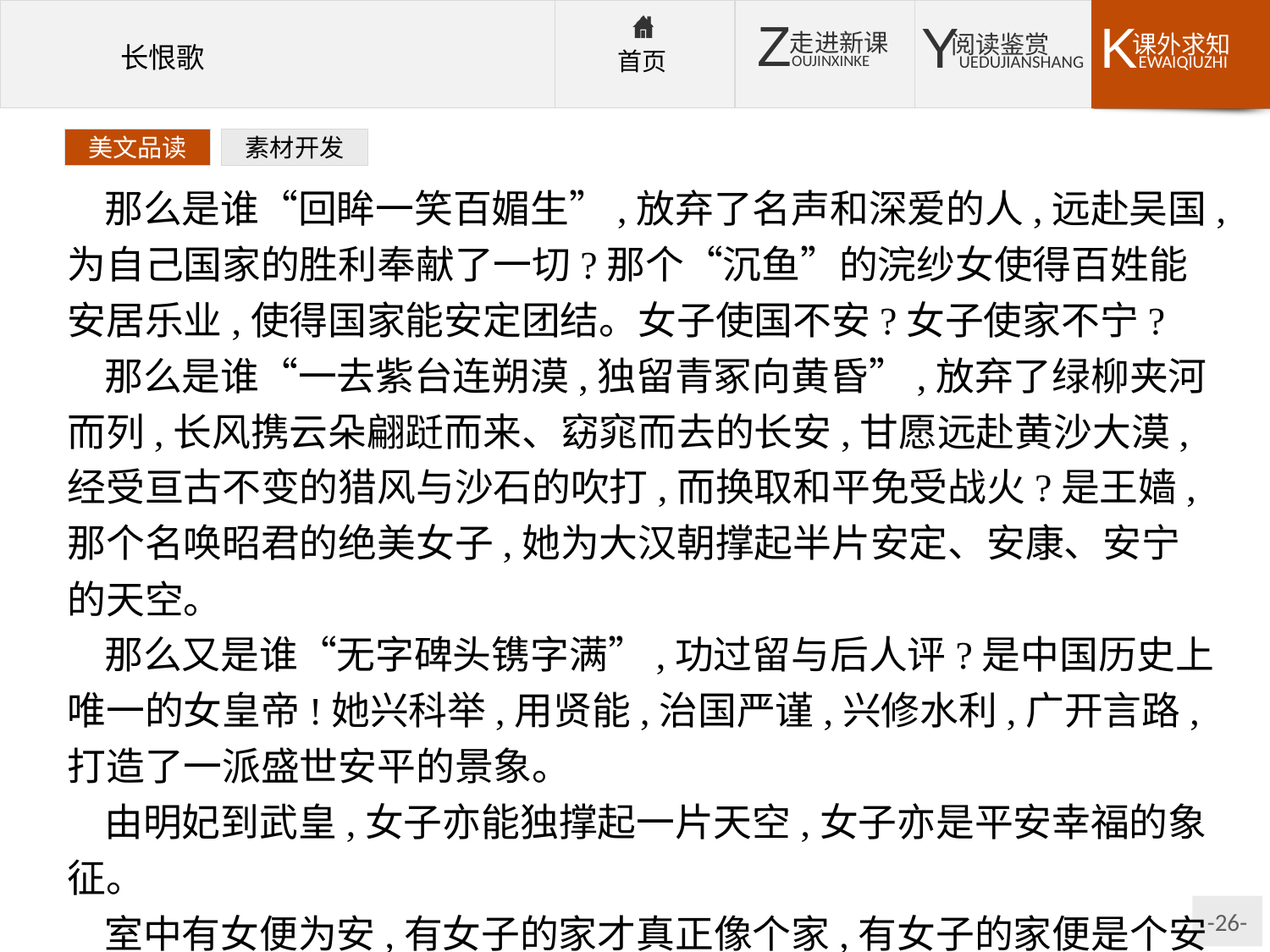

美文品读
素材开发
那么是谁“回眸一笑百媚生”,放弃了名声和深爱的人,远赴吴国,为自己国家的胜利奉献了一切?那个“沉鱼”的浣纱女使得百姓能安居乐业,使得国家能安定团结。女子使国不安?女子使家不宁?
那么是谁“一去紫台连朔漠,独留青冢向黄昏”,放弃了绿柳夹河而列,长风携云朵翩跹而来、窈窕而去的长安,甘愿远赴黄沙大漠,经受亘古不变的猎风与沙石的吹打,而换取和平免受战火?是王嫱,那个名唤昭君的绝美女子,她为大汉朝撑起半片安定、安康、安宁的天空。
那么又是谁“无字碑头镌字满”,功过留与后人评?是中国历史上唯一的女皇帝!她兴科举,用贤能,治国严谨,兴修水利,广开言路,打造了一派盛世安平的景象。
由明妃到武皇,女子亦能独撑起一片天空,女子亦是平安幸福的象征。
室中有女便为安,有女子的家才真正像个家,有女子的家便是个安定的家、安详的家、安逸的家、安然的家。